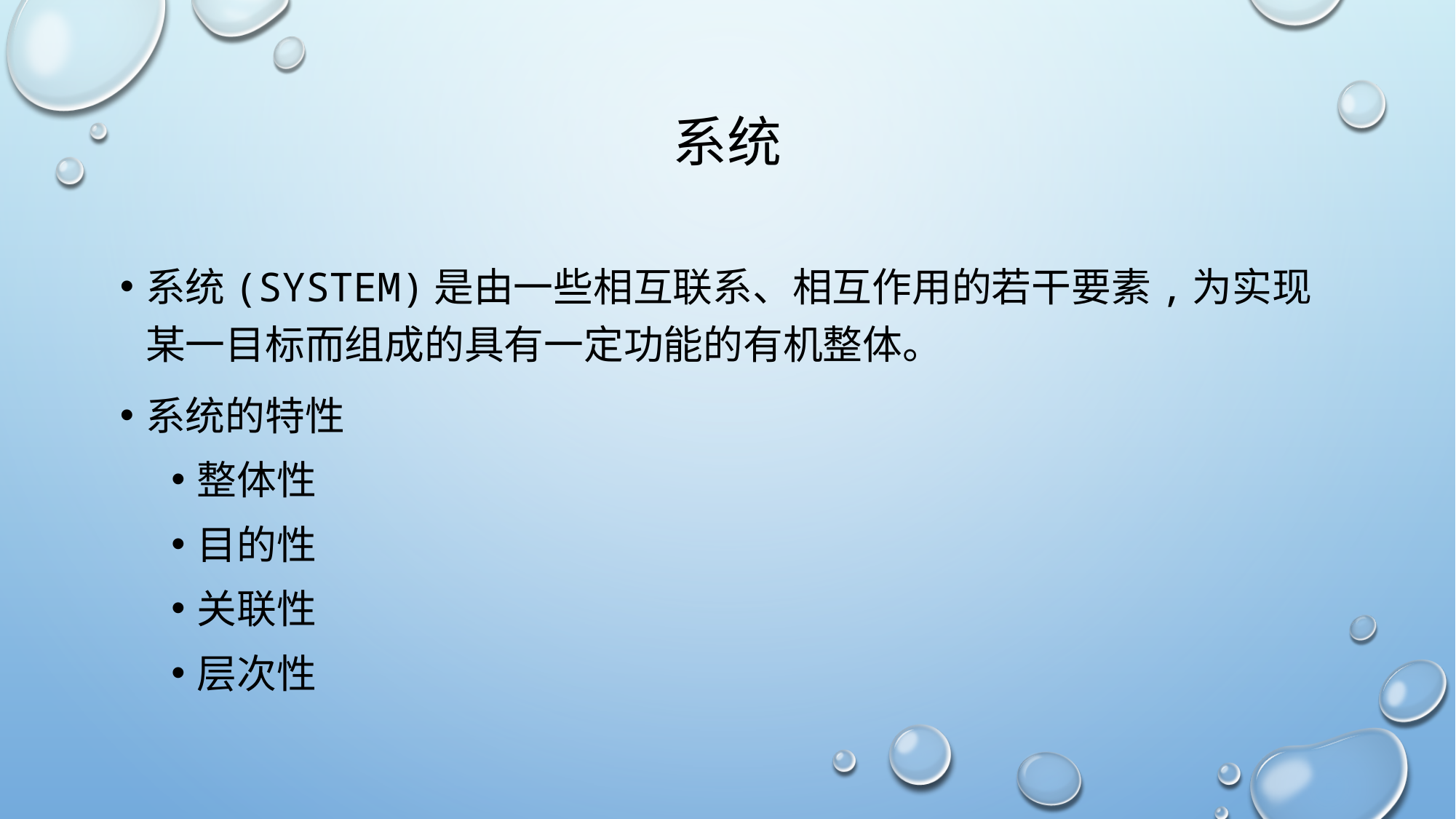

# 系统
系统(system)是由一些相互联系、相互作用的若干要素,为实现某一目标而组成的具有一定功能的有机整体。
系统的特性
整体性
目的性
关联性
层次性